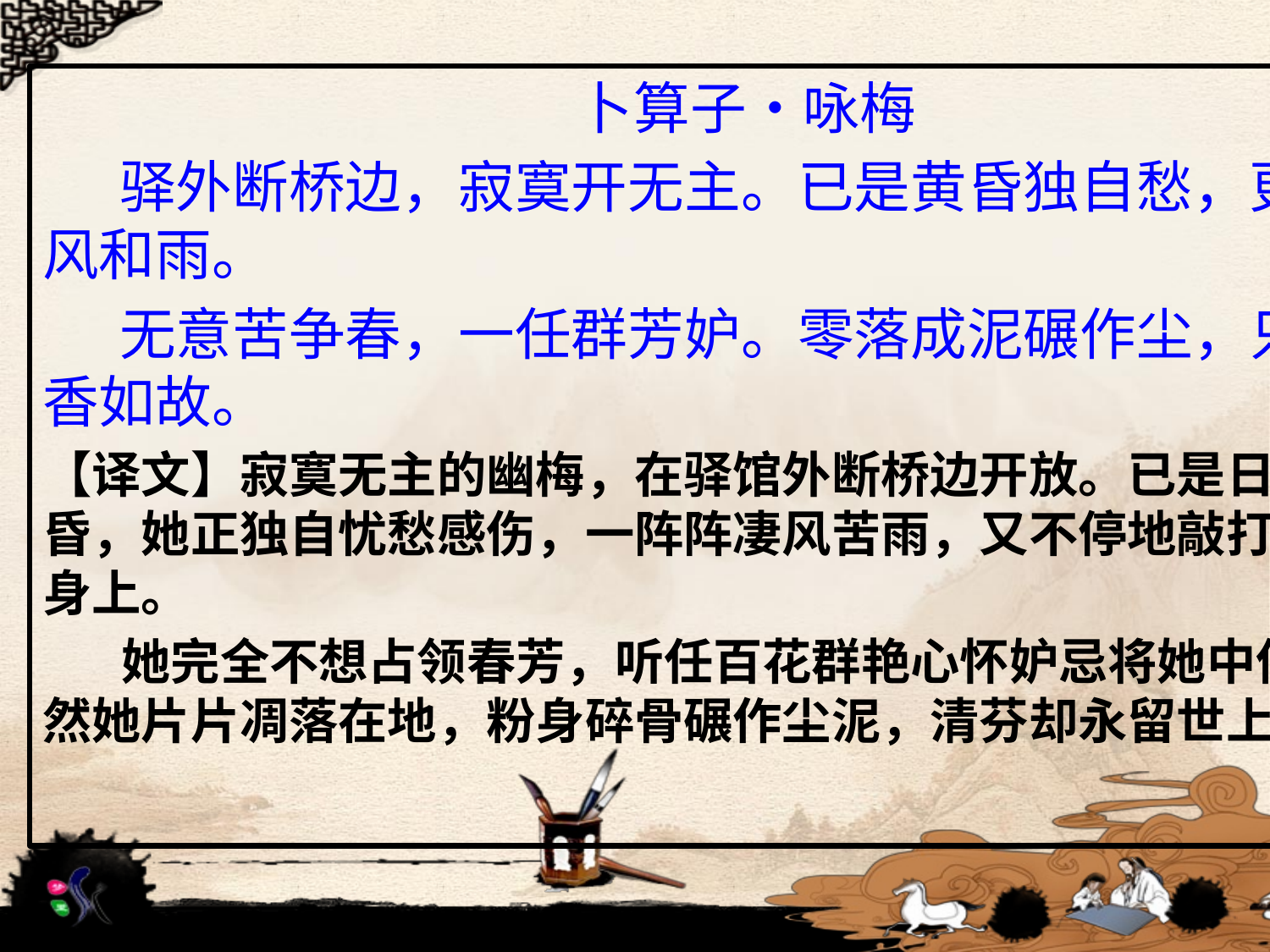

卜算子•咏梅
     驿外断桥边，寂寞开无主。已是黄昏独自愁，更著风和雨。
     无意苦争春，一任群芳妒。零落成泥碾作尘，只有香如故。
【译文】寂寞无主的幽梅，在驿馆外断桥边开放。已是日落黄昏，她正独自忧愁感伤，一阵阵凄风苦雨，又不停地敲打在她身上。
      她完全不想占领春芳，听任百花群艳心怀妒忌将她中伤。纵然她片片凋落在地，粉身碎骨碾作尘泥，清芬却永留世上。